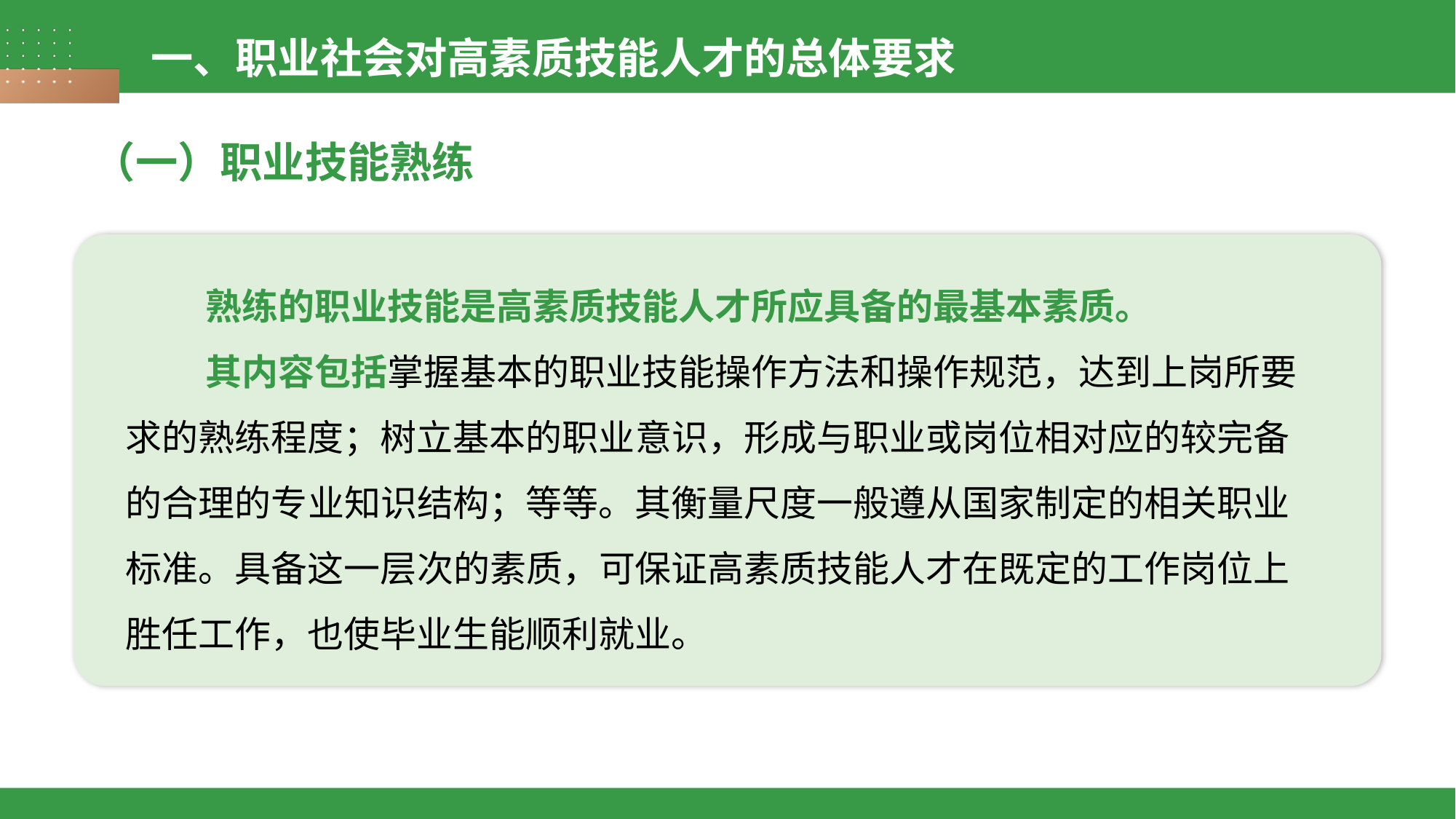

一、职业社会对高素质技能人才的总体要求
（一）职业技能熟练

  熟练的职业技能是高素质技能人才所应具备的最基本素质。
  其内容包括掌握基本的职业技能操作方法和操作规范，达到上岗所要求的熟练程度；树立基本的职业意识，形成与职业或岗位相对应的较完备的合理的专业知识结构；等等。其衡量尺度一般遵从国家制定的相关职业标准。具备这一层次的素质，可保证高素质技能人才在既定的工作岗位上胜任工作，也使毕业生能顺利就业。